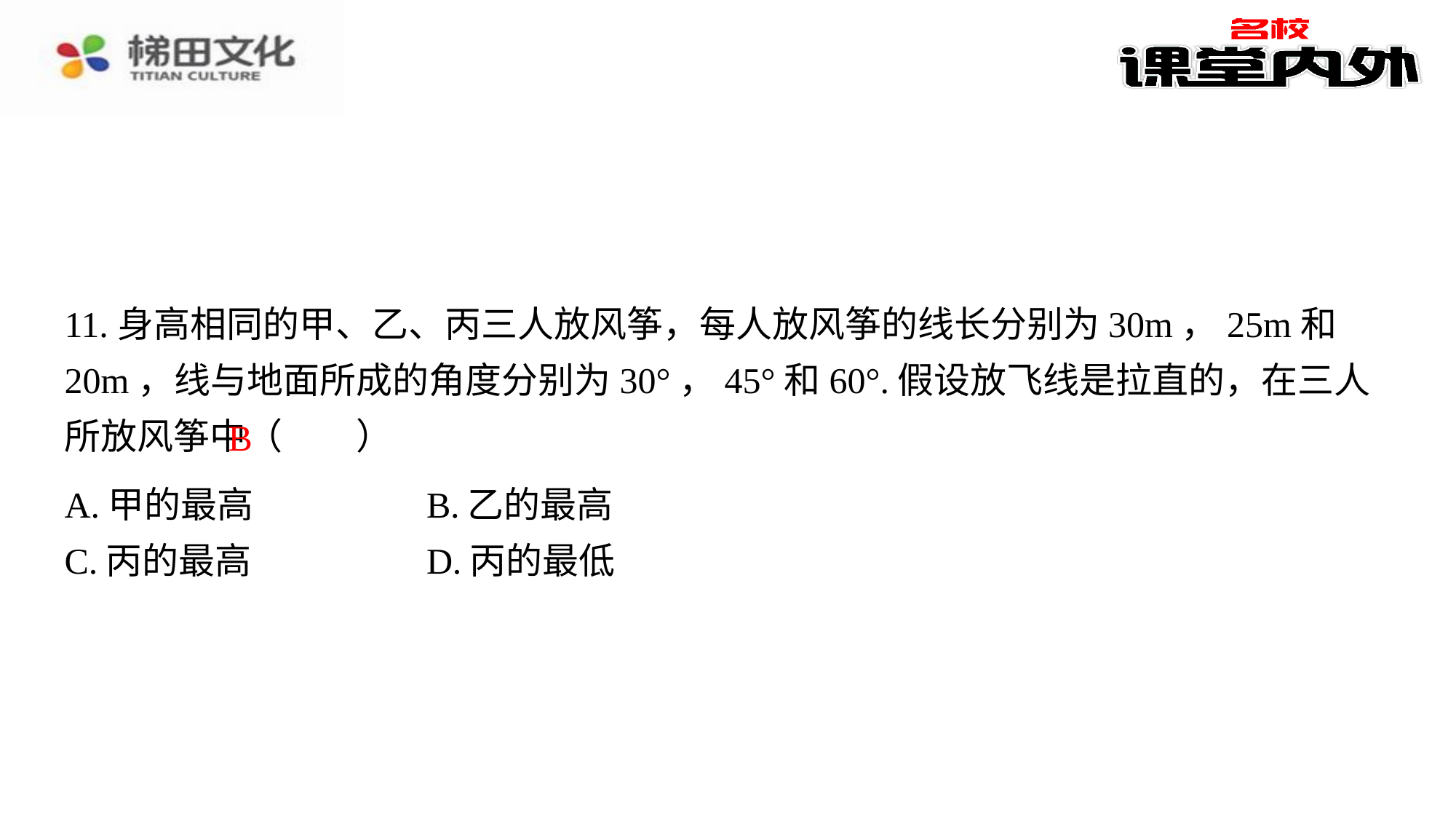

11.身高相同的甲、乙、丙三人放风筝，每人放风筝的线长分别为30m，25m和20m，线与地面所成的角度分别为30°，45°和60°.假设放飞线是拉直的，在三人所放风筝中（　B　）
B
| A.甲的最高 | B.乙的最高 |
| --- | --- |
| C.丙的最高 | D.丙的最低 |